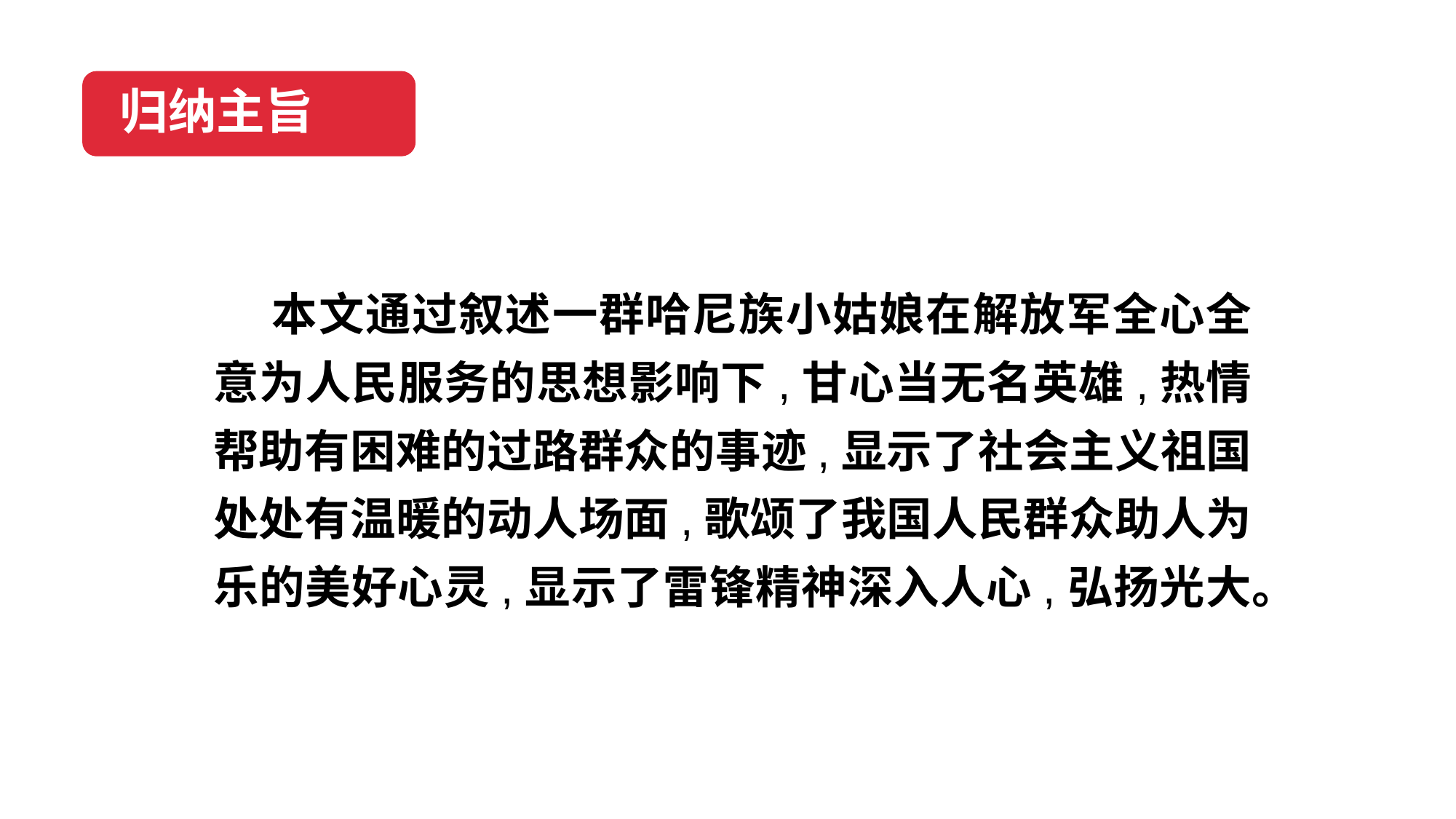

归纳主旨
    本文通过叙述一群哈尼族小姑娘在解放军全心全意为人民服务的思想影响下,甘心当无名英雄,热情帮助有困难的过路群众的事迹,显示了社会主义祖国处处有温暖的动人场面,歌颂了我国人民群众助人为乐的美好心灵,显示了雷锋精神深入人心,弘扬光大。